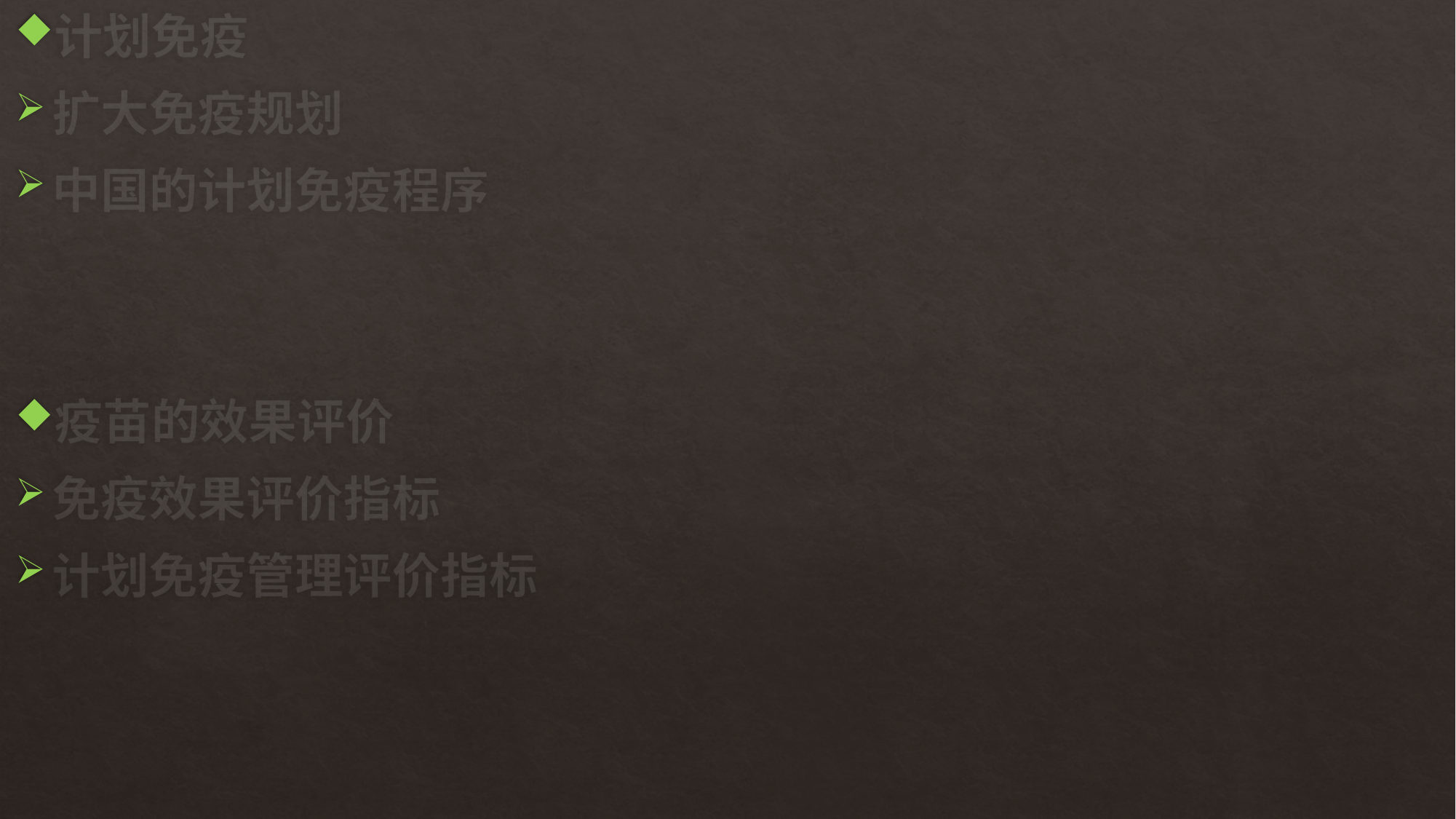

计划免疫
扩大免疫规划
中国的计划免疫程序

疫苗的效果评价
免疫效果评价指标
计划免疫管理评价指标